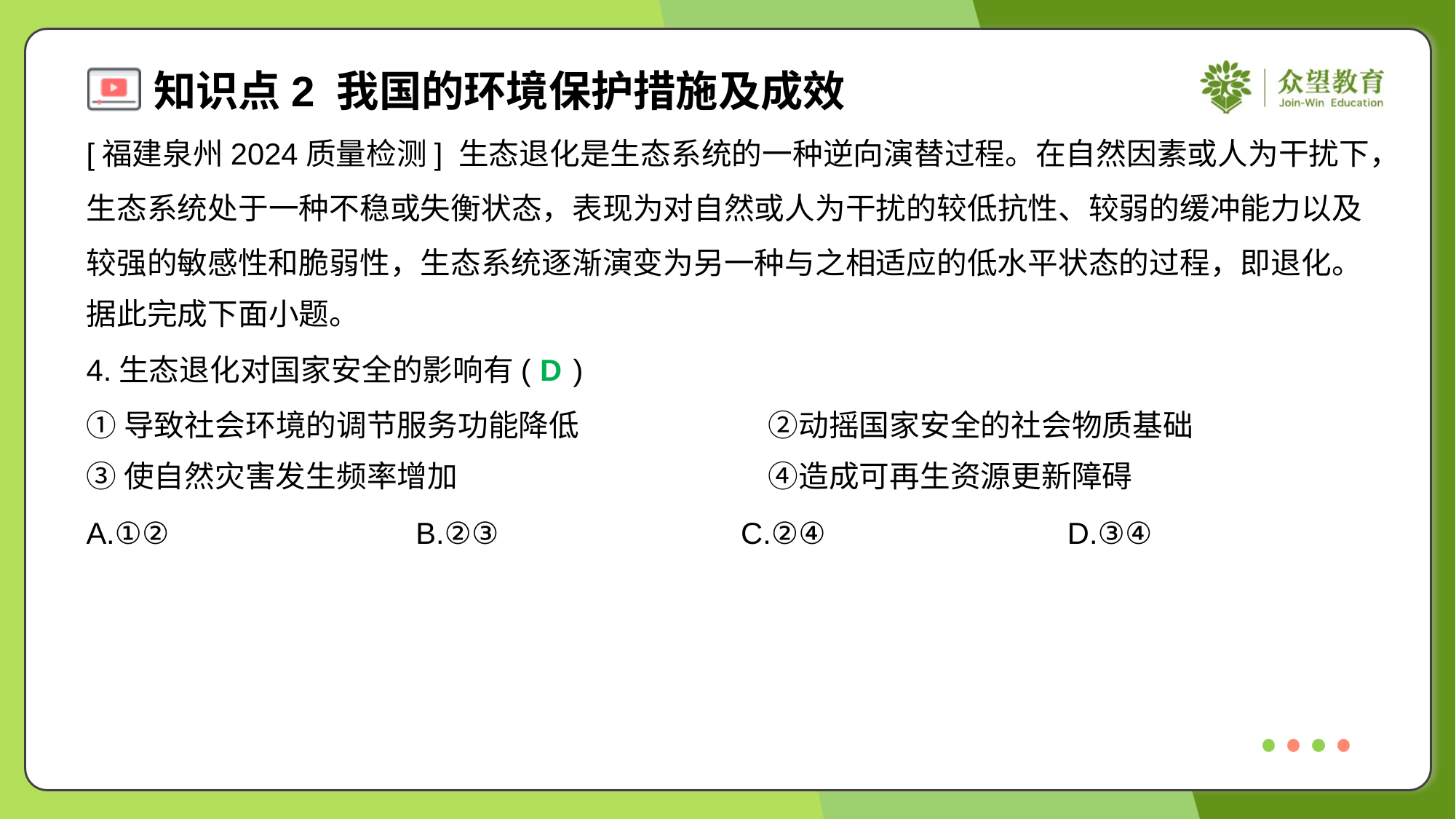

[福建泉州2024质量检测] 生态退化是生态系统的一种逆向演替过程。在自然因素或人为干扰下，
生态系统处于一种不稳或失衡状态，表现为对自然或人为干扰的较低抗性、较弱的缓冲能力以及
较强的敏感性和脆弱性，生态系统逐渐演变为另一种与之相适应的低水平状态的过程，即退化。
据此完成下面小题。
4.生态退化对国家安全的影响有(     )
D
①导致社会环境的调节服务功能降低	②动摇国家安全的社会物质基础
③使自然灾害发生频率增加	④造成可再生资源更新障碍
A.①②	B.②③	C.②④	D.③④